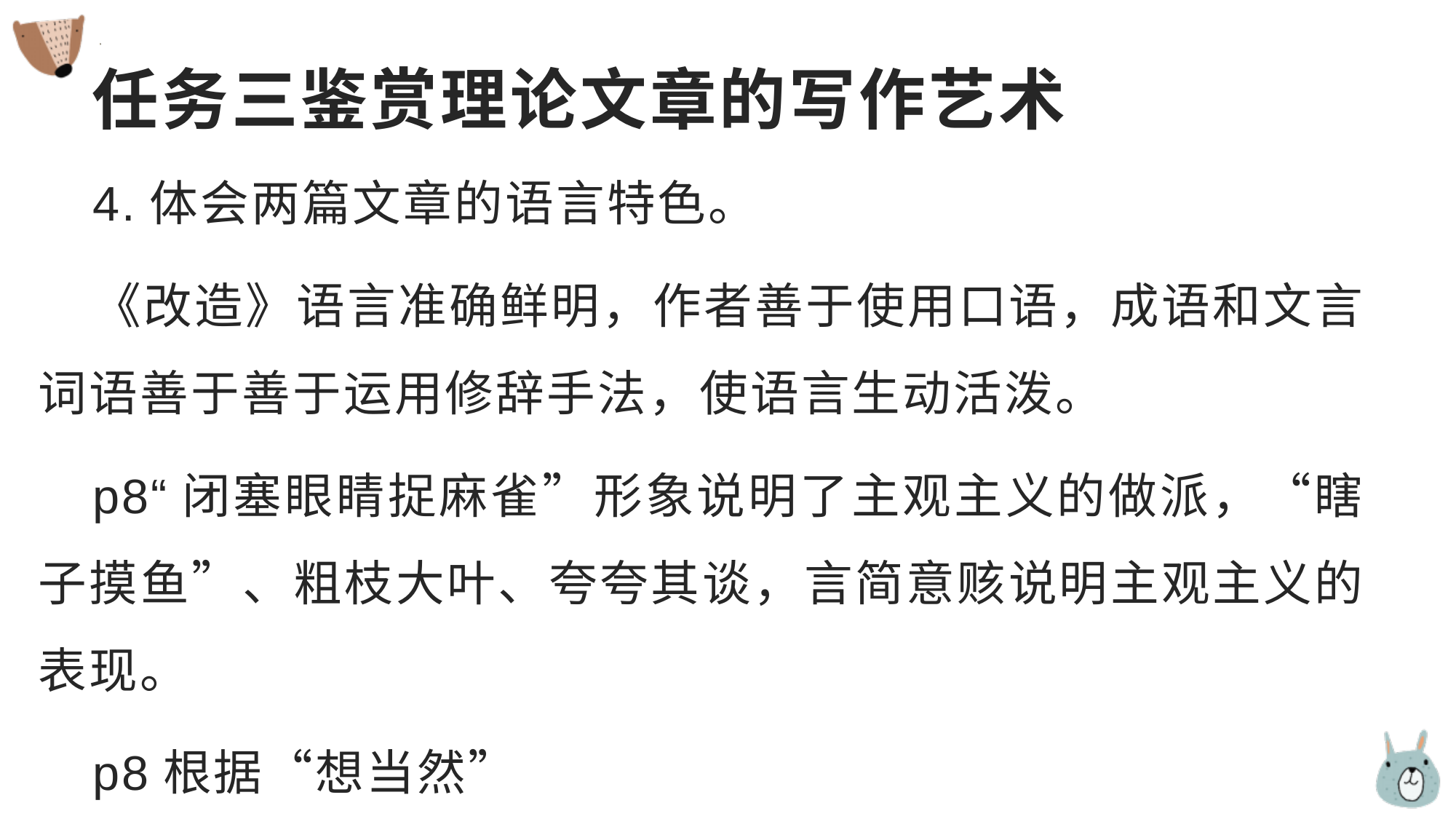

# 任务三鉴赏理论文章的写作艺术
4.体会两篇文章的语言特色。
《改造》语言准确鲜明，作者善于使用口语，成语和文言词语善于善于运用修辞手法，使语言生动活泼。
p8“闭塞眼睛捉麻雀”形象说明了主观主义的做派，“瞎子摸鱼”、粗枝大叶、夸夸其谈，言简意赅说明主观主义的表现。
p8根据“想当然”